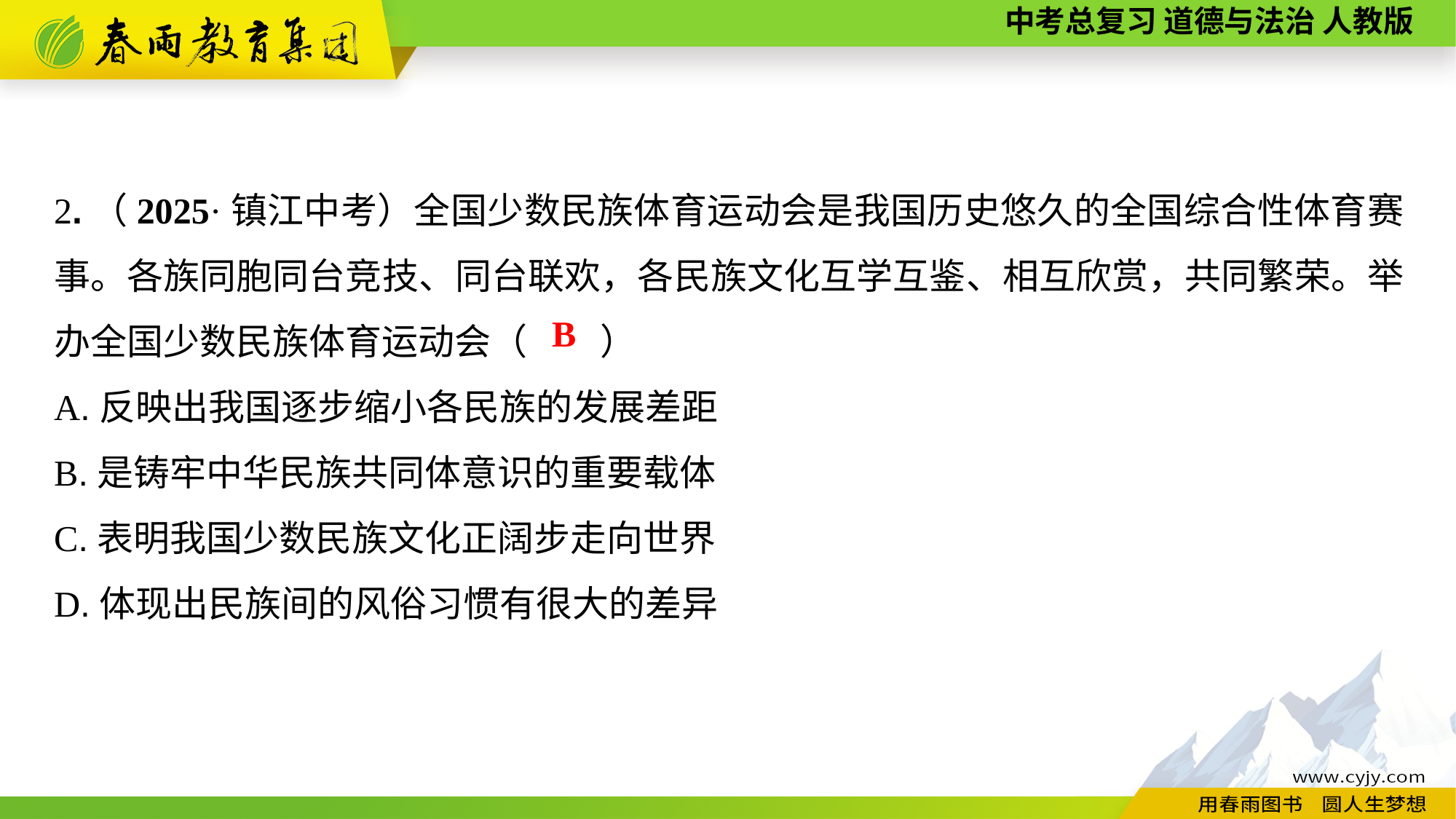

2.（2025·镇江中考）全国少数民族体育运动会是我国历史悠久的全国综合性体育赛事。各族同胞同台竞技、同台联欢，各民族文化互学互鉴、相互欣赏，共同繁荣。举办全国少数民族体育运动会（　　）
A.反映出我国逐步缩小各民族的发展差距
B.是铸牢中华民族共同体意识的重要载体
C.表明我国少数民族文化正阔步走向世界
D.体现出民族间的风俗习惯有很大的差异
B